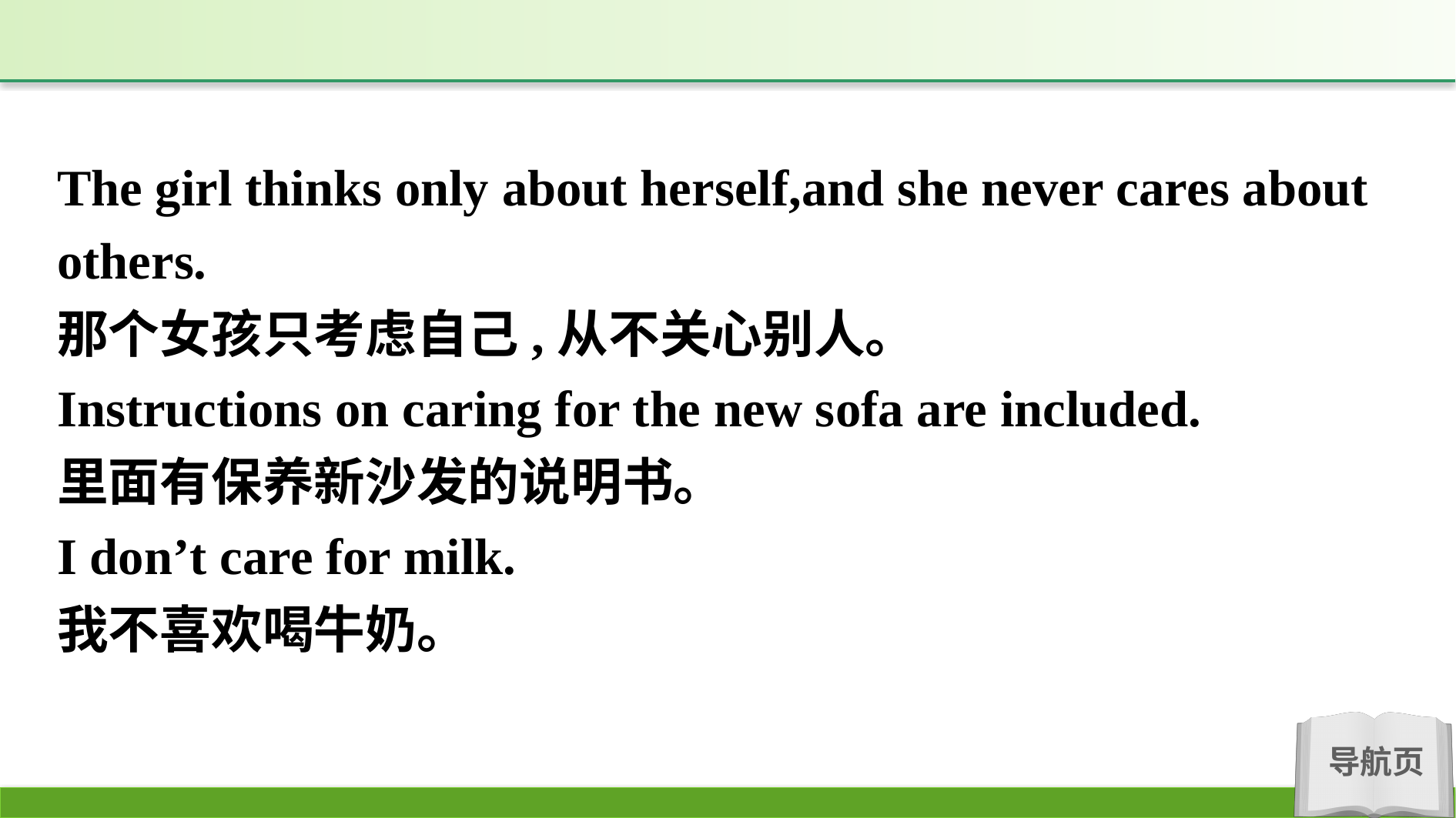

The girl thinks only about herself,and she never cares about others.
那个女孩只考虑自己,从不关心别人。
Instructions on caring for the new sofa are included.
里面有保养新沙发的说明书。
I don’t care for milk.
我不喜欢喝牛奶。